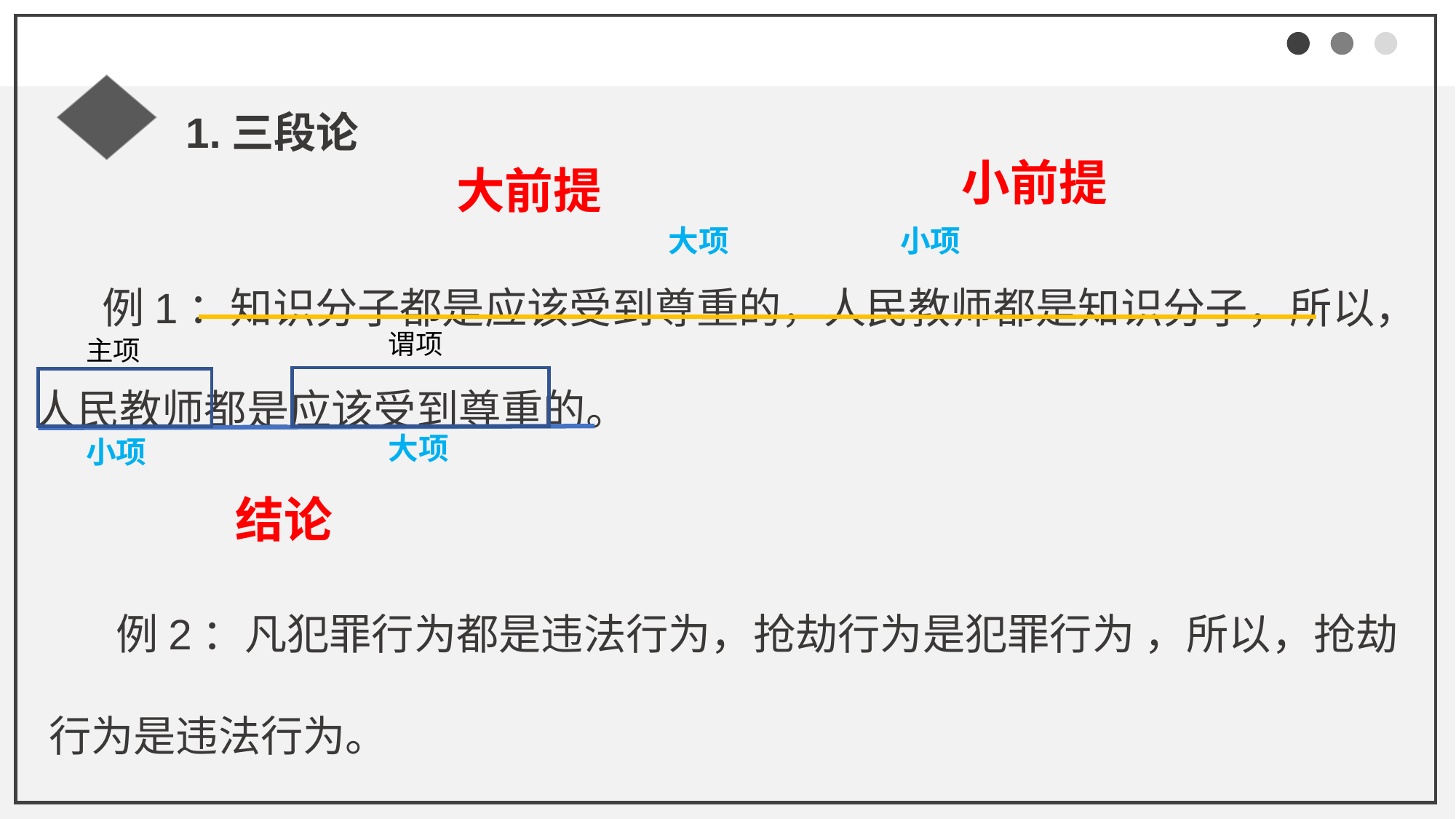

1.三段论
小前提
大前提
大项
小项
      例1：知识分子都是应该受到尊重的，人民教师都是知识分子，所以，人民教师都是应该受到尊重的。
谓项
主项

大项
小项
结论
      例2：凡犯罪行为都是违法行为，抢劫行为是犯罪行为 ，所以，抢劫行为是违法行为。
。